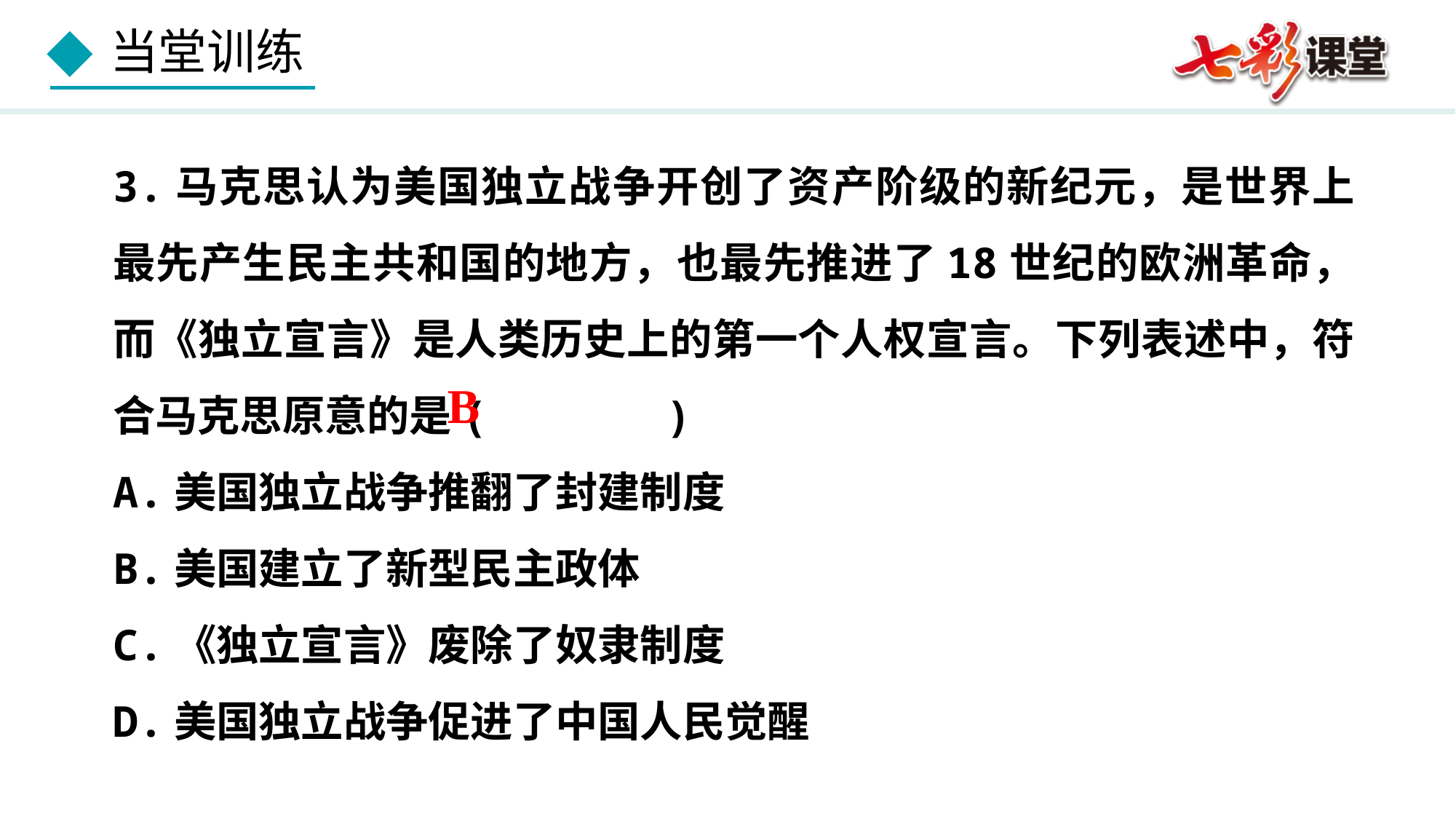

3.马克思认为美国独立战争开创了资产阶级的新纪元，是世界上最先产生民主共和国的地方，也最先推进了18世纪的欧洲革命，而《独立宣言》是人类历史上的第一个人权宣言。下列表述中，符合马克思原意的是(       )
A.美国独立战争推翻了封建制度
B.美国建立了新型民主政体
C.《独立宣言》废除了奴隶制度
D.美国独立战争促进了中国人民觉醒
B